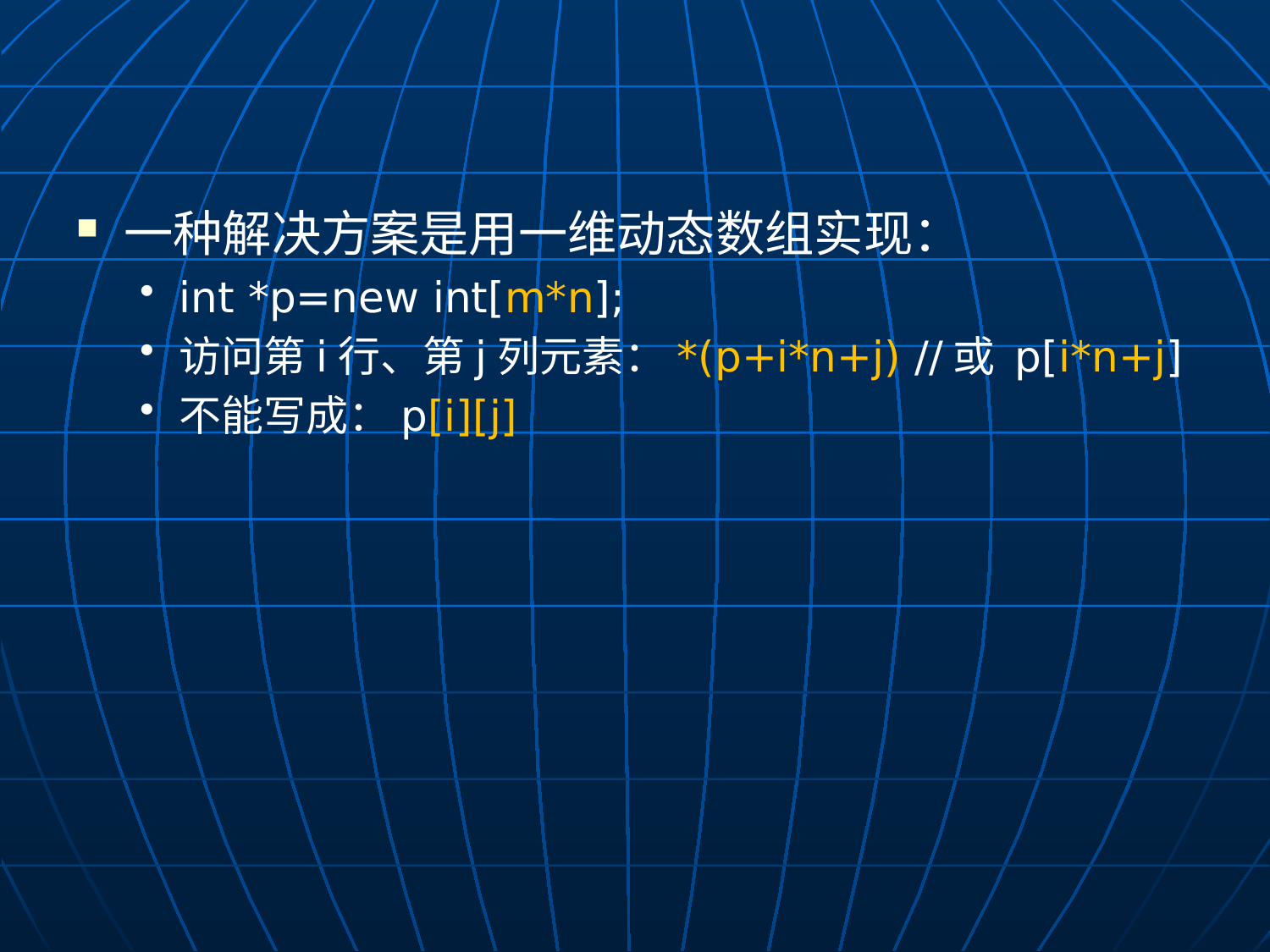

#
一种解决方案是用一维动态数组实现：
int *p=new int[m*n];
访问第i行、第j列元素：*(p+i*n+j) //或 p[i*n+j]
不能写成：p[i][j]